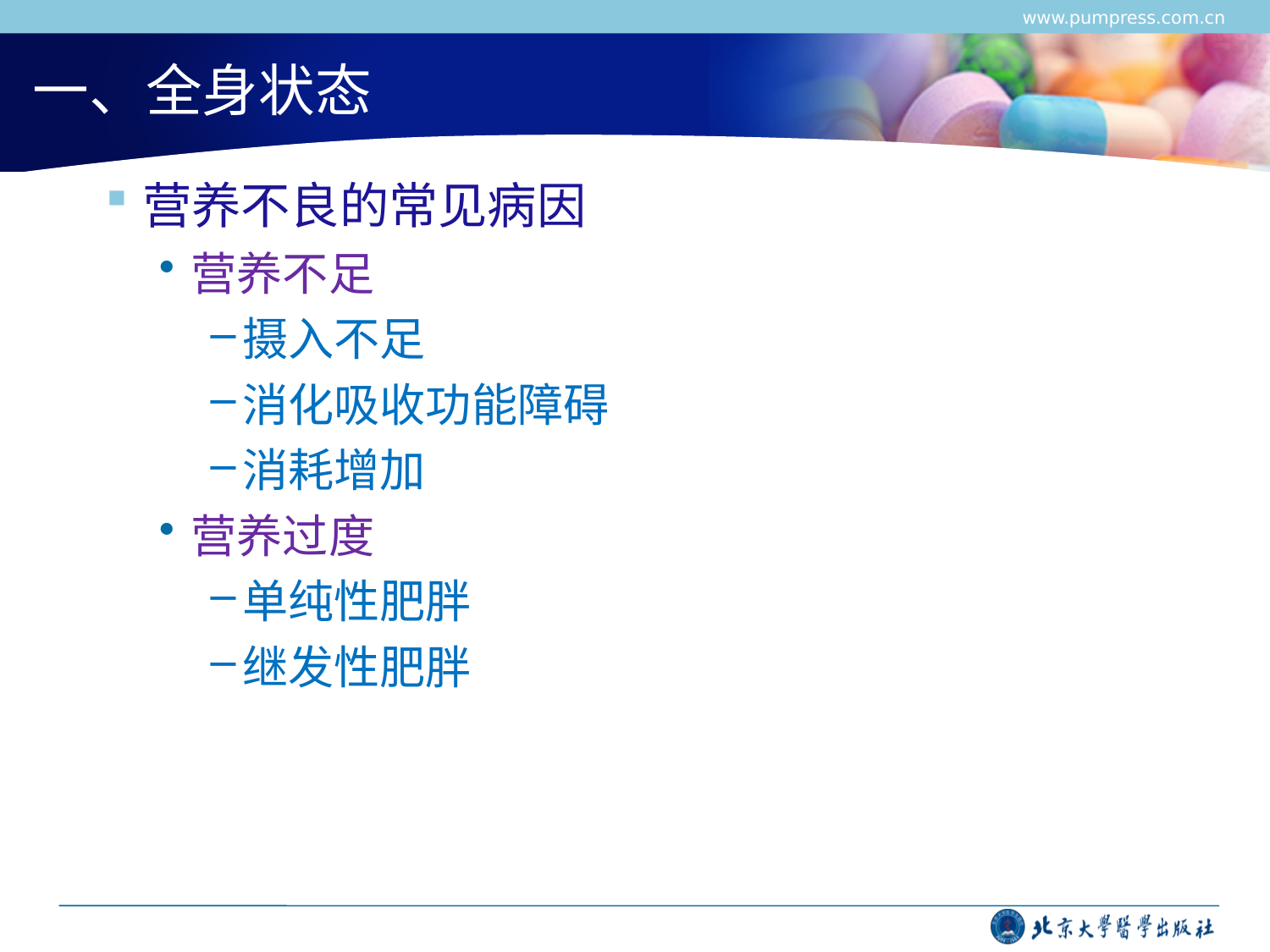

www.pumpress.com.cn
# 一、全身状态
营养不良的常见病因
营养不足
摄入不足
消化吸收功能障碍
消耗增加
营养过度
单纯性肥胖
继发性肥胖